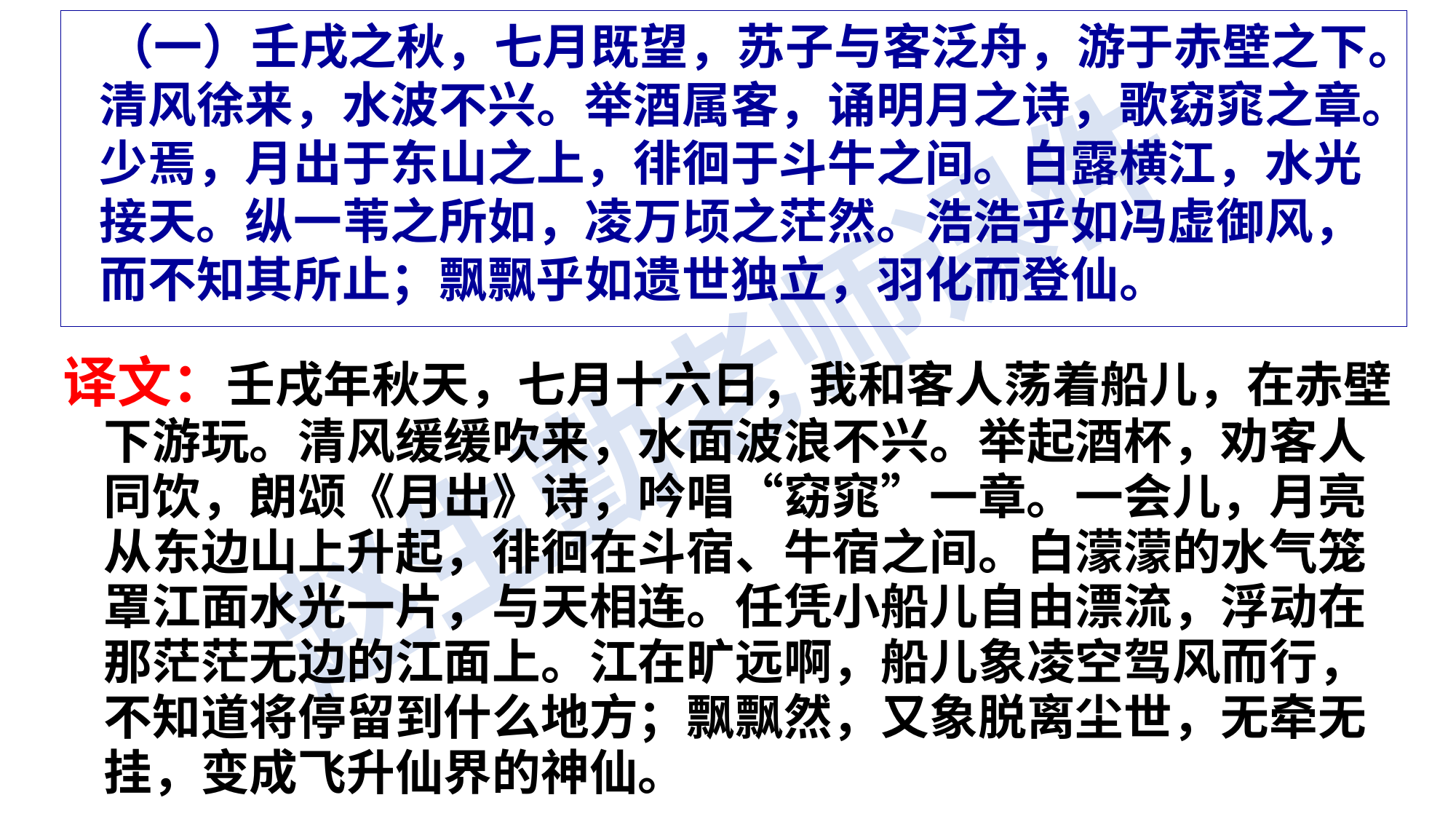

（一）壬戌之秋，七月既望，苏子与客泛舟，游于赤壁之下。清风徐来，水波不兴。举酒属客，诵明月之诗，歌窈窕之章。少焉，月出于东山之上，徘徊于斗牛之间。白露横江，水光接天。纵一苇之所如，凌万顷之茫然。浩浩乎如冯虚御风，而不知其所止；飘飘乎如遗世独立，羽化而登仙。
译文：壬戌年秋天，七月十六日，我和客人荡着船儿，在赤壁下游玩。清风缓缓吹来，水面波浪不兴。举起酒杯，劝客人同饮，朗颂《月出》诗，吟唱“窈窕”一章。一会儿，月亮从东边山上升起，徘徊在斗宿、牛宿之间。白濛濛的水气笼罩江面水光一片，与天相连。任凭小船儿自由漂流，浮动在那茫茫无边的江面上。江在旷远啊，船儿象凌空驾风而行，不知道将停留到什么地方；飘飘然，又象脱离尘世，无牵无挂，变成飞升仙界的神仙。